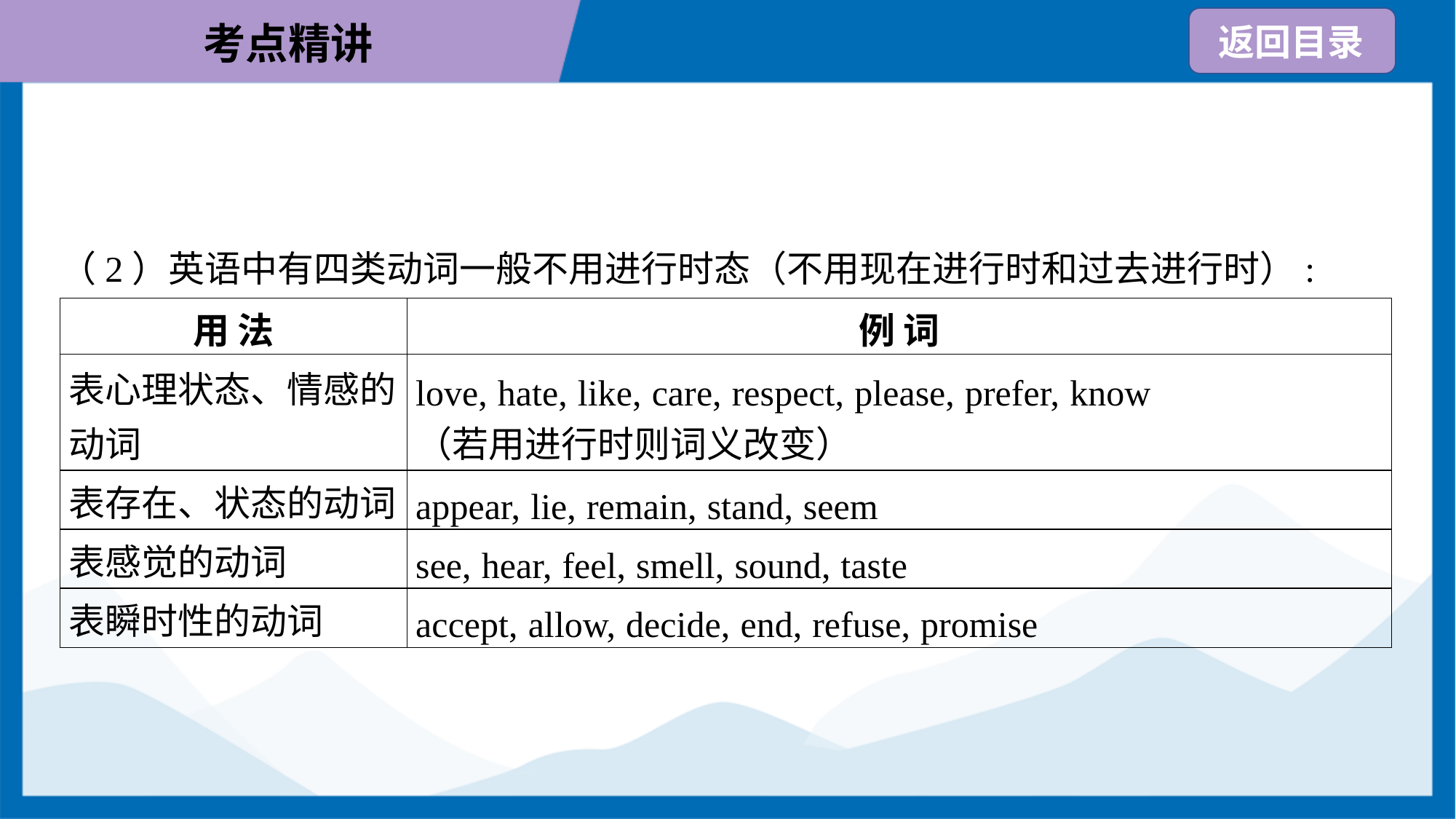

（2）英语中有四类动词一般不用进行时态（不用现在进行时和过去进行时）:
| 用 法 | 例 词 |
| --- | --- |
| 表心理状态、情感的 动词 | love, hate, like, care, respect, please, prefer, know （若用进行时则词义改变） |
| 表存在、状态的动词 | appear, lie, remain, stand, seem |
| 表感觉的动词 | see, hear, feel, smell, sound, taste |
| 表瞬时性的动词 | accept, allow, decide, end, refuse, promise |